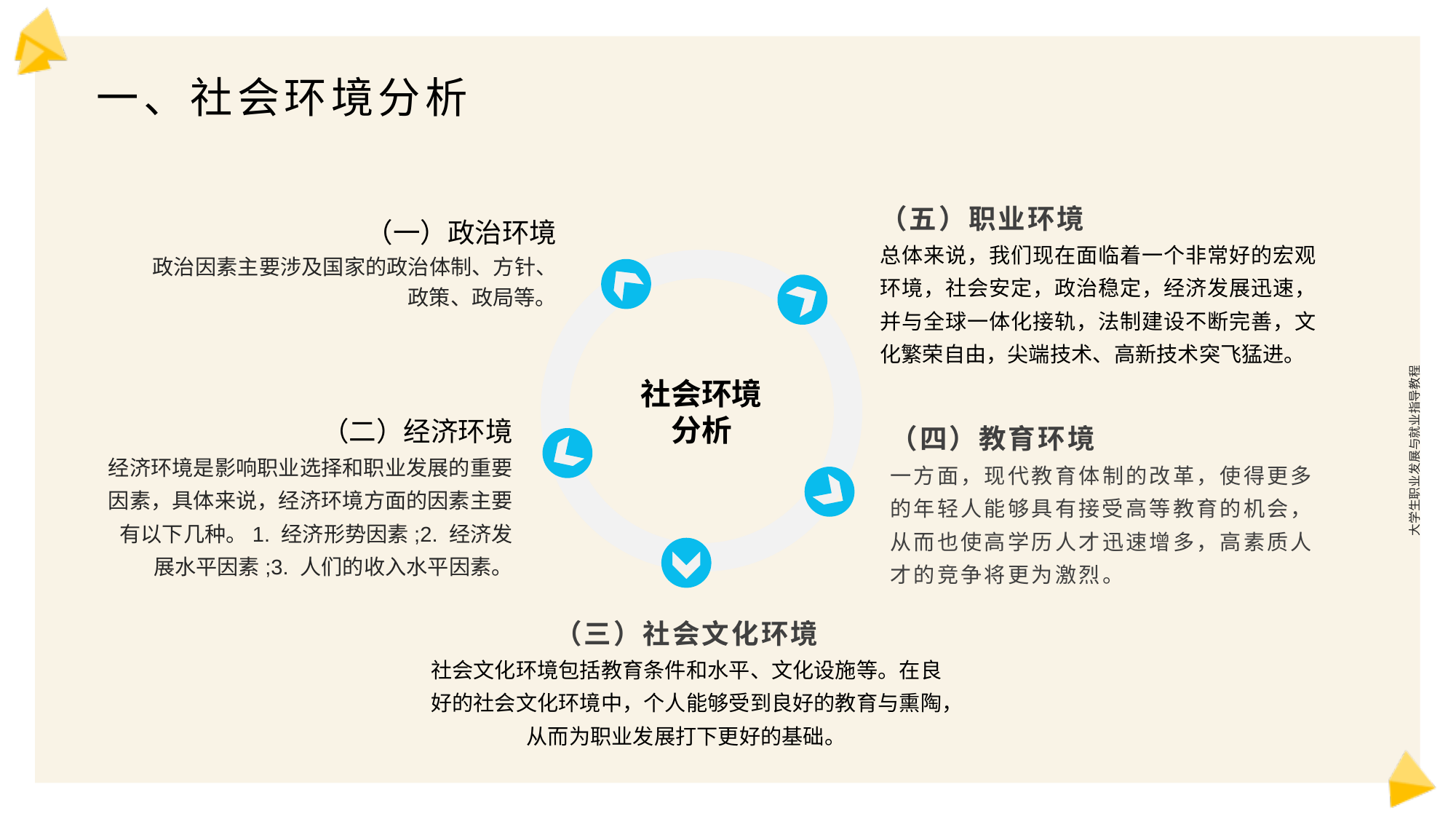

一、社会环境分析
（五）职业环境
总体来说，我们现在面临着一个非常好的宏观环境，社会安定，政治稳定，经济发展迅速，并与全球一体化接轨，法制建设不断完善，文化繁荣自由，尖端技术、高新技术突飞猛进。
（一）政治环境
政治因素主要涉及国家的政治体制、方针、政策、政局等。

社会环境
分析
大学生职业发展与就业指导教程
（二）经济环境
经济环境是影响职业选择和职业发展的重要因素，具体来说，经济环境方面的因素主要有以下几种。1. 经济形势因素;2. 经济发展水平因素;3. 人们的收入水平因素。
（四）教育环境
一方面，现代教育体制的改革，使得更多的年轻人能够具有接受高等教育的机会，从而也使高学历人才迅速增多，高素质人才的竞争将更为激烈。

（三）社会文化环境
社会文化环境包括教育条件和水平、文化设施等。在良好的社会文化环境中，个人能够受到良好的教育与熏陶，从而为职业发展打下更好的基础。